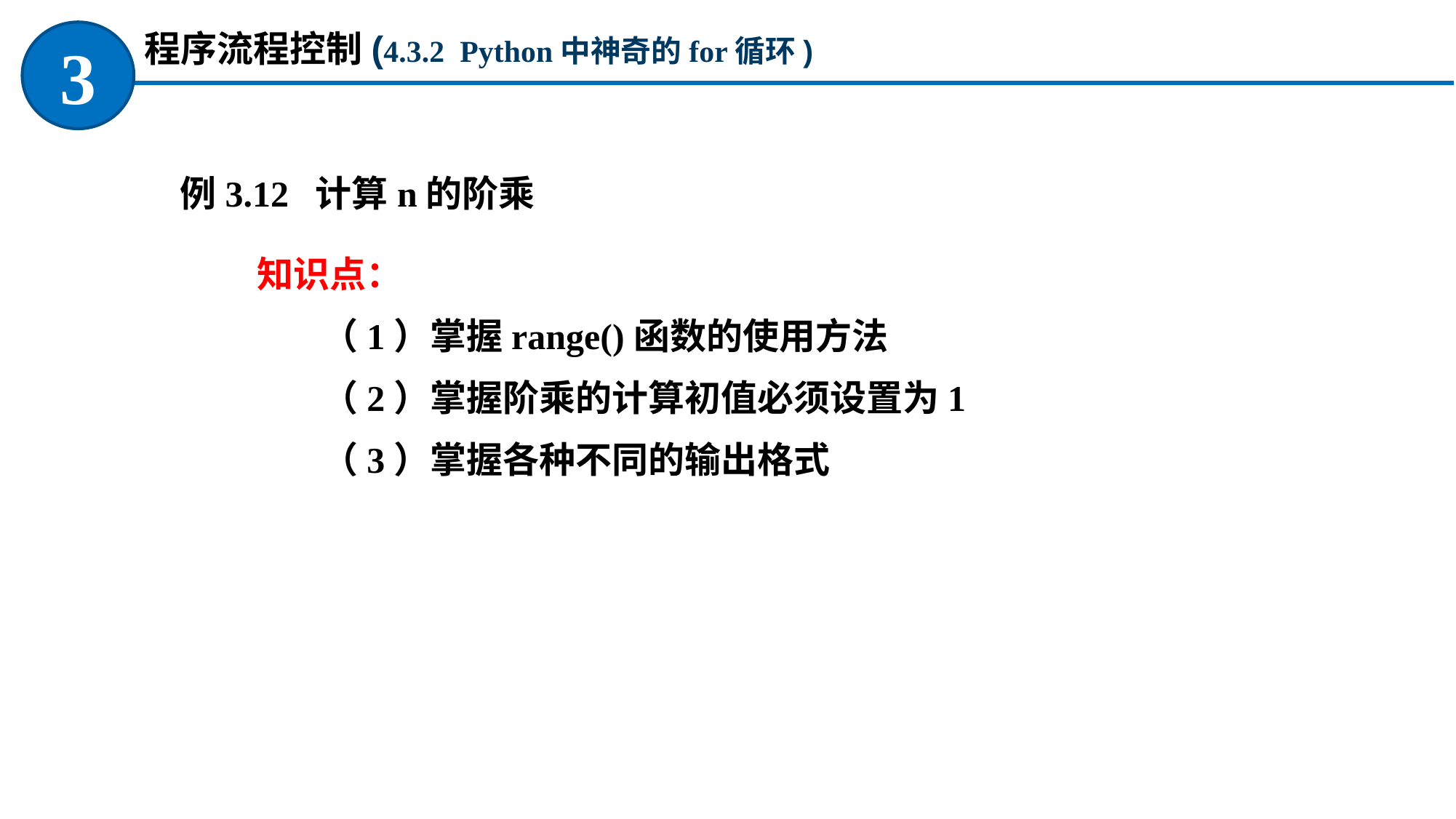

程序流程控制(4.3.2  Python中神奇的for循环)
3
例3.12  计算n的阶乘
知识点：
（1）掌握range()函数的使用方法
（2）掌握阶乘的计算初值必须设置为1
（3）掌握各种不同的输出格式